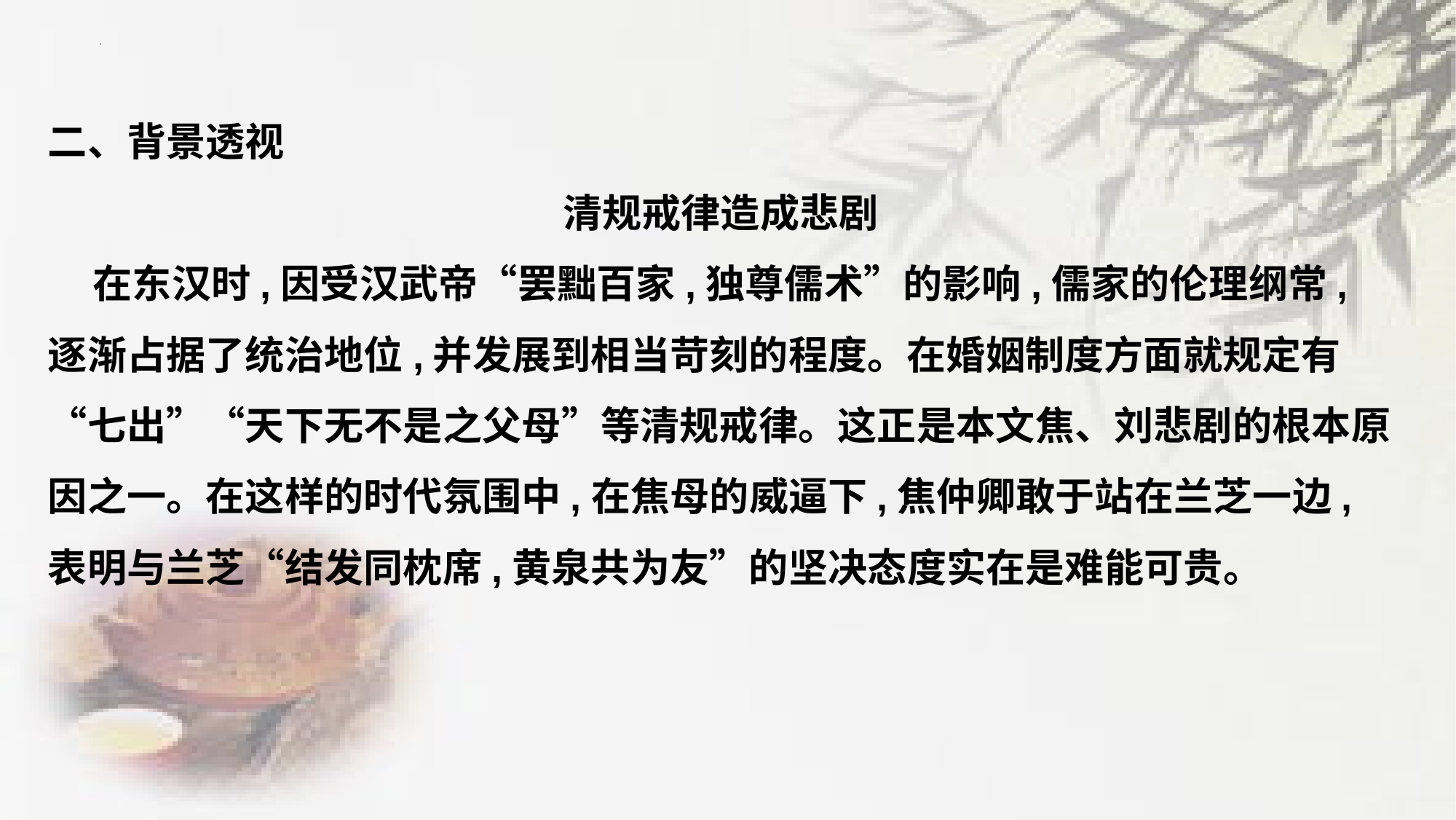

二、背景透视
清规戒律造成悲剧
    在东汉时,因受汉武帝“罢黜百家,独尊儒术”的影响,儒家的伦理纲常,逐渐占据了统治地位,并发展到相当苛刻的程度。在婚姻制度方面就规定有“七出”“天下无不是之父母”等清规戒律。这正是本文焦、刘悲剧的根本原因之一。在这样的时代氛围中,在焦母的威逼下,焦仲卿敢于站在兰芝一边,表明与兰芝“结发同枕席,黄泉共为友”的坚决态度实在是难能可贵。